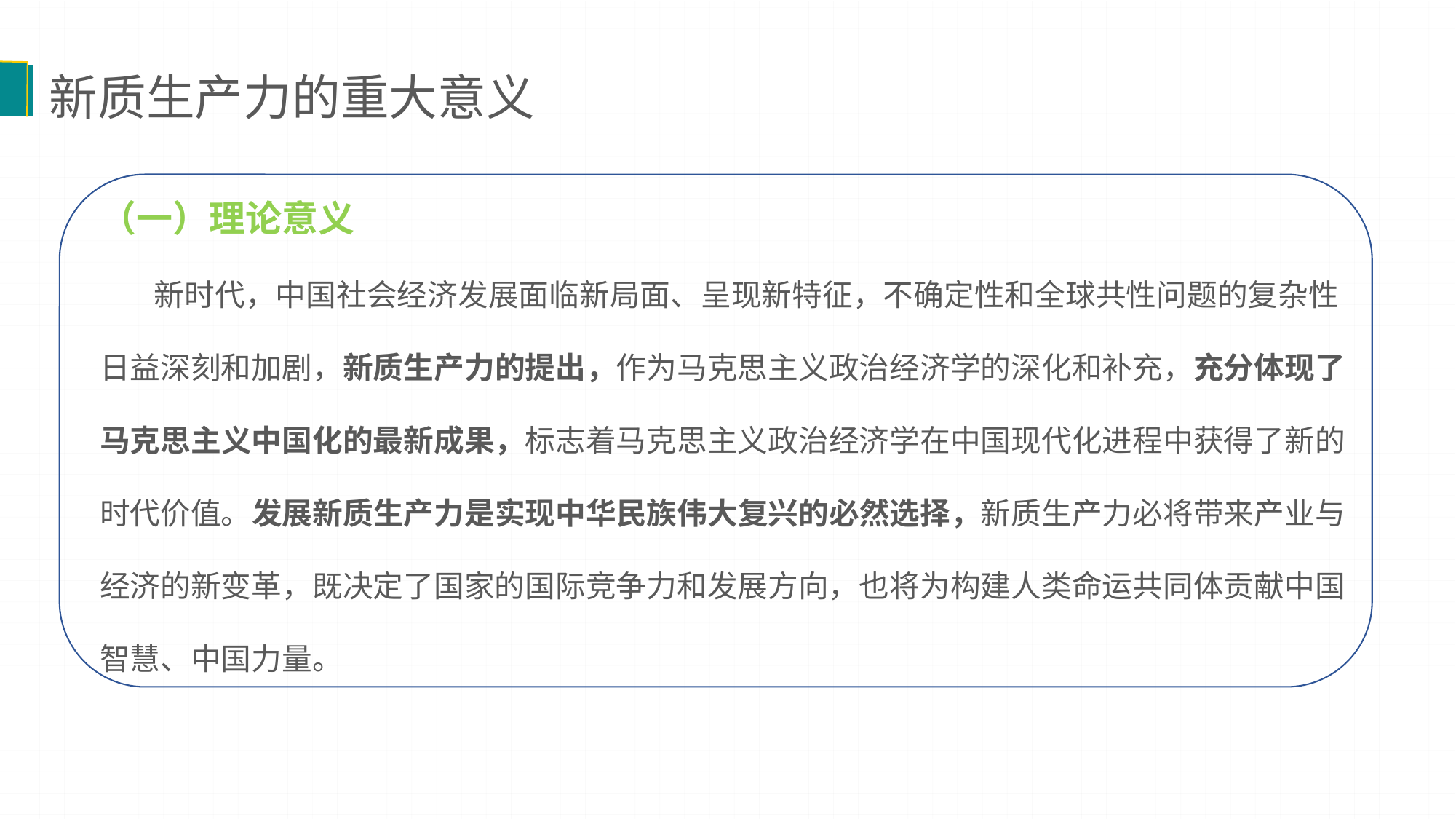

新质生产力的重大意义

（一）理论意义
       新时代，中国社会经济发展面临新局面、呈现新特征，不确定性和全球共性问题的复杂性日益深刻和加剧，新质生产力的提出，作为马克思主义政治经济学的深化和补充，充分体现了马克思主义中国化的最新成果，标志着马克思主义政治经济学在中国现代化进程中获得了新的时代价值。发展新质生产力是实现中华民族伟大复兴的必然选择，新质生产力必将带来产业与经济的新变革，既决定了国家的国际竞争力和发展方向，也将为构建人类命运共同体贡献中国智慧、中国力量。